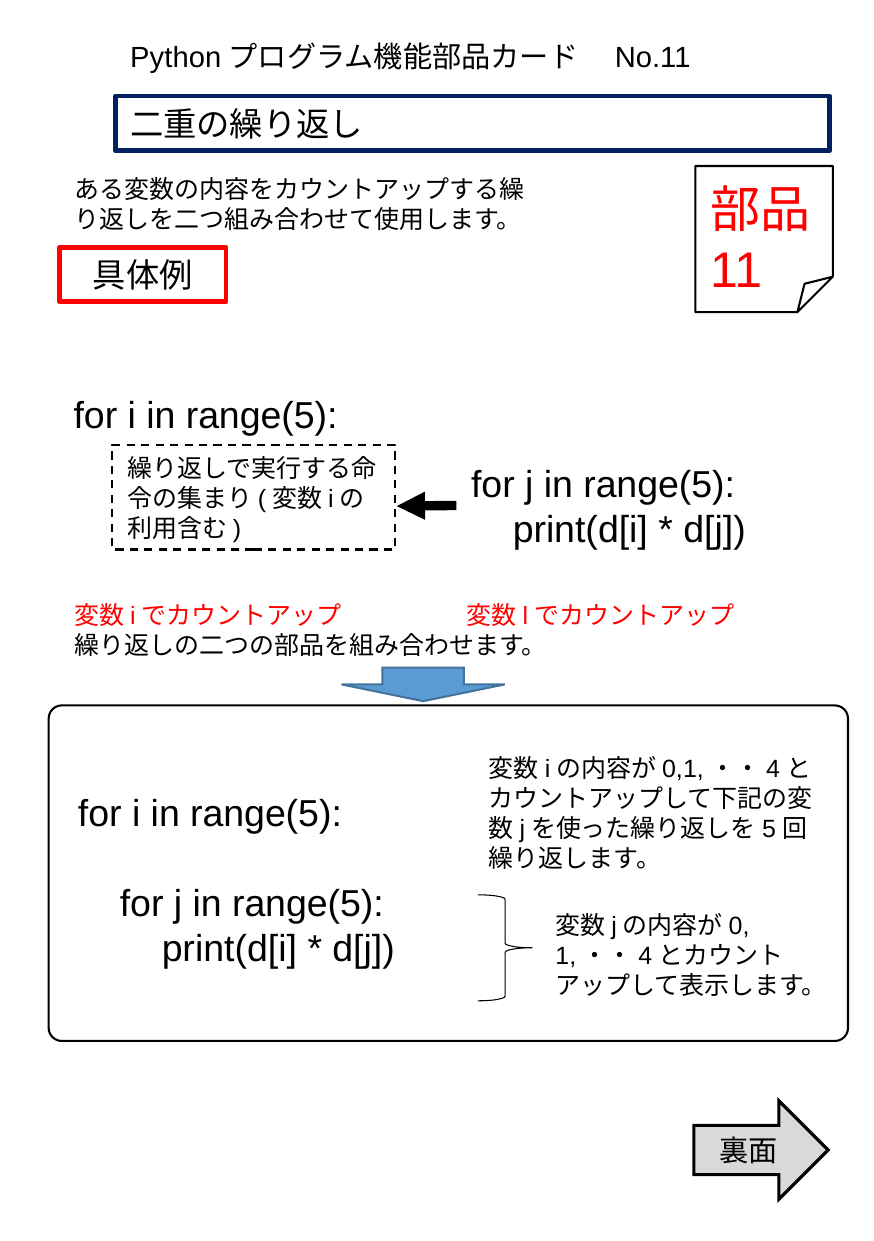

Pythonプログラム機能部品カード　No.11
二重の繰り返し

部品
11
ある変数の内容をカウントアップする繰り返しを二つ組み合わせて使用します。
具体例
for i in range(5):

繰り返しで実行する命令の集まり(変数iの利用含む)
for j in range(5):
    print(d[i] * d[j])
変数iでカウントアップ　　　　　変数lでカウントアップ
繰り返しの二つの部品を組み合わせます。

変数iの内容が0,1,・・4とカウントアップして下記の変数jを使った繰り返しを5回繰り返します。
for i in range(5):

    for j in range(5):
        print(d[i] * d[j])

変数jの内容が0,1,・・4とカウントアップして表示します。
裏面